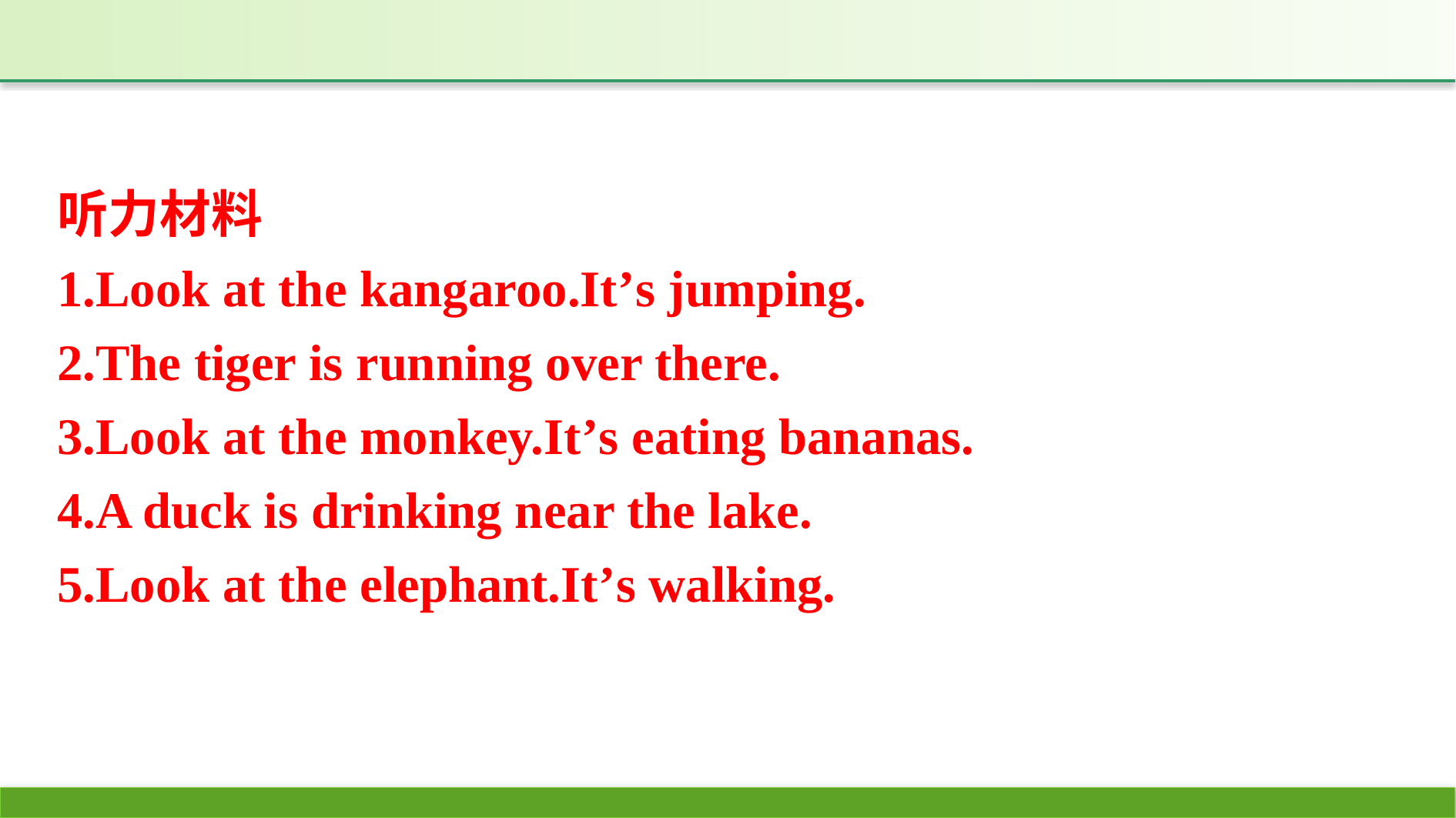

听力材料
1.Look at the kangaroo.It’s jumping.
2.The tiger is running over there.
3.Look at the monkey.It’s eating bananas.
4.A duck is drinking near the lake.
5.Look at the elephant.It’s walking.